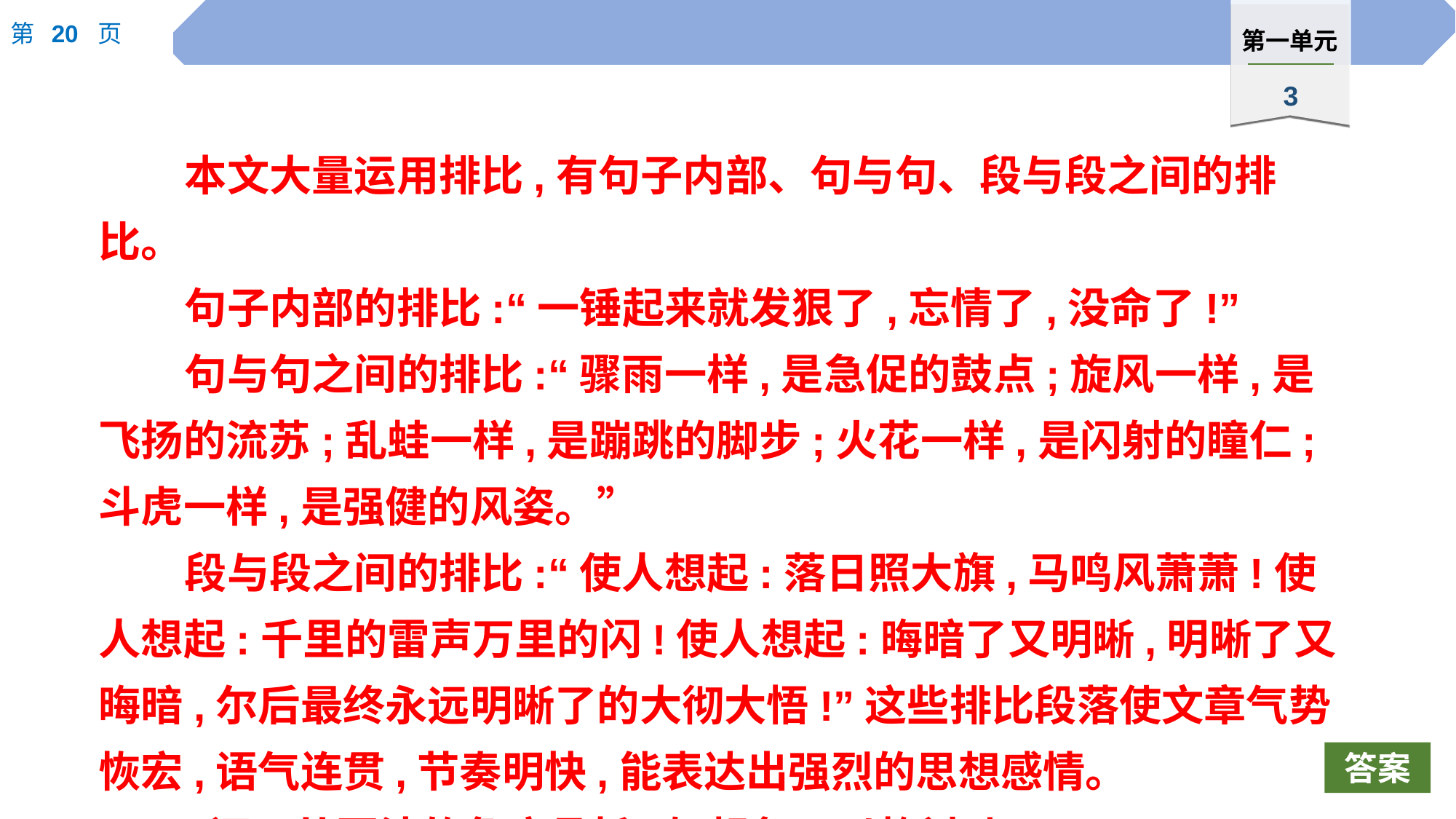

本文大量运用排比,有句子内部、句与句、段与段之间的排比。
句子内部的排比:“一锤起来就发狠了,忘情了,没命了!”
句与句之间的排比:“骤雨一样,是急促的鼓点;旋风一样,是飞扬的流苏;乱蛙一样,是蹦跳的脚步;火花一样,是闪射的瞳仁;斗虎一样,是强健的风姿。”
段与段之间的排比:“使人想起:落日照大旗,马鸣风萧萧!使人想起:千里的雷声万里的闪!使人想起:晦暗了又明晰,明晰了又晦暗,尔后最终永远明晰了的大彻大悟!”这些排比段落使文章气势恢宏,语气连贯,节奏明快,能表达出强烈的思想感情。
(还可从写法的角度品析,如想象、以静衬动)
答案